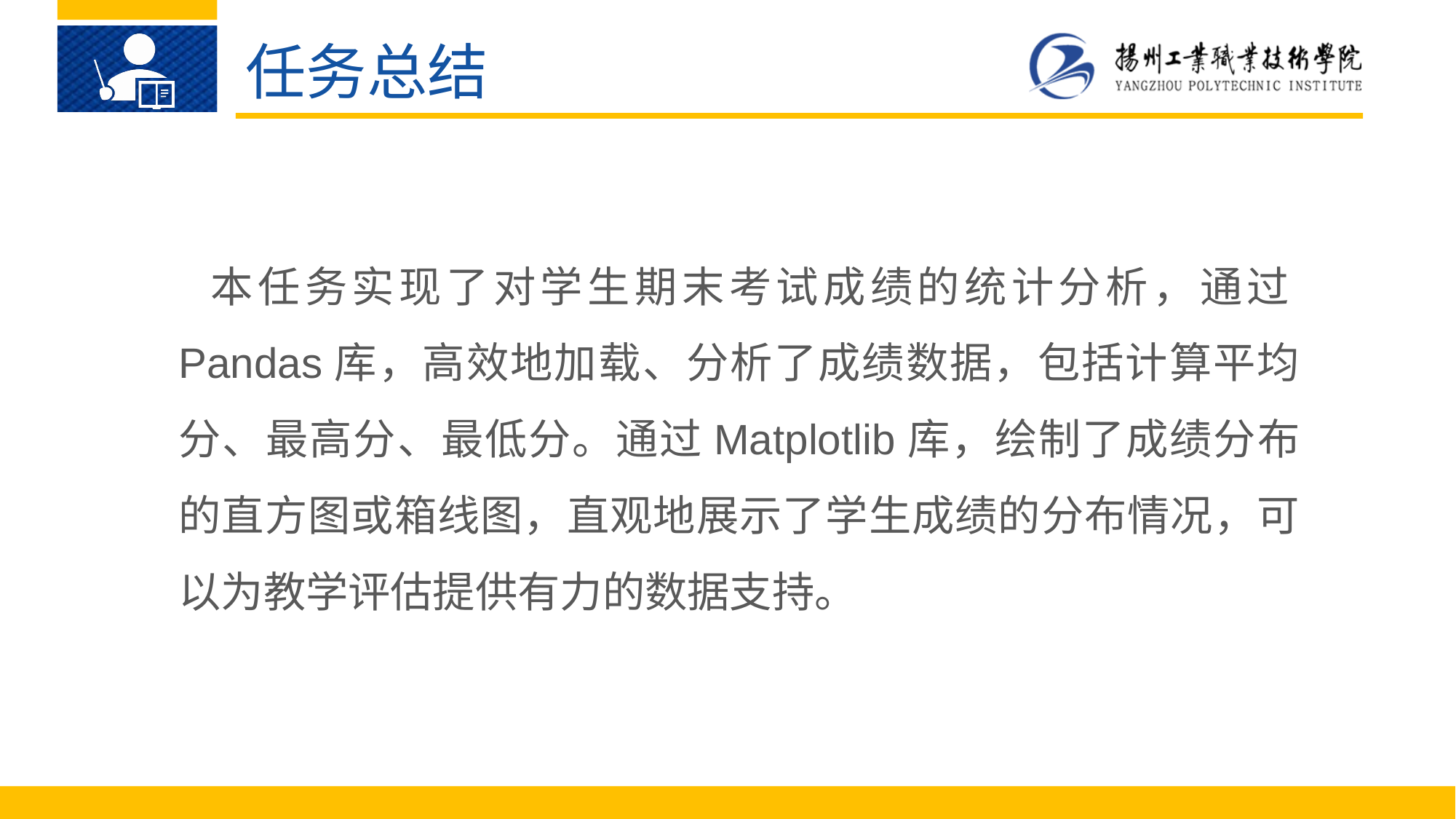

任务总结
本任务实现了对学生期末考试成绩的统计分析，通过Pandas库，高效地加载、分析了成绩数据，包括计算平均分、最高分、最低分。通过Matplotlib库，绘制了成绩分布的直方图或箱线图，直观地展示了学生成绩的分布情况，可以为教学评估提供有力的数据支持。